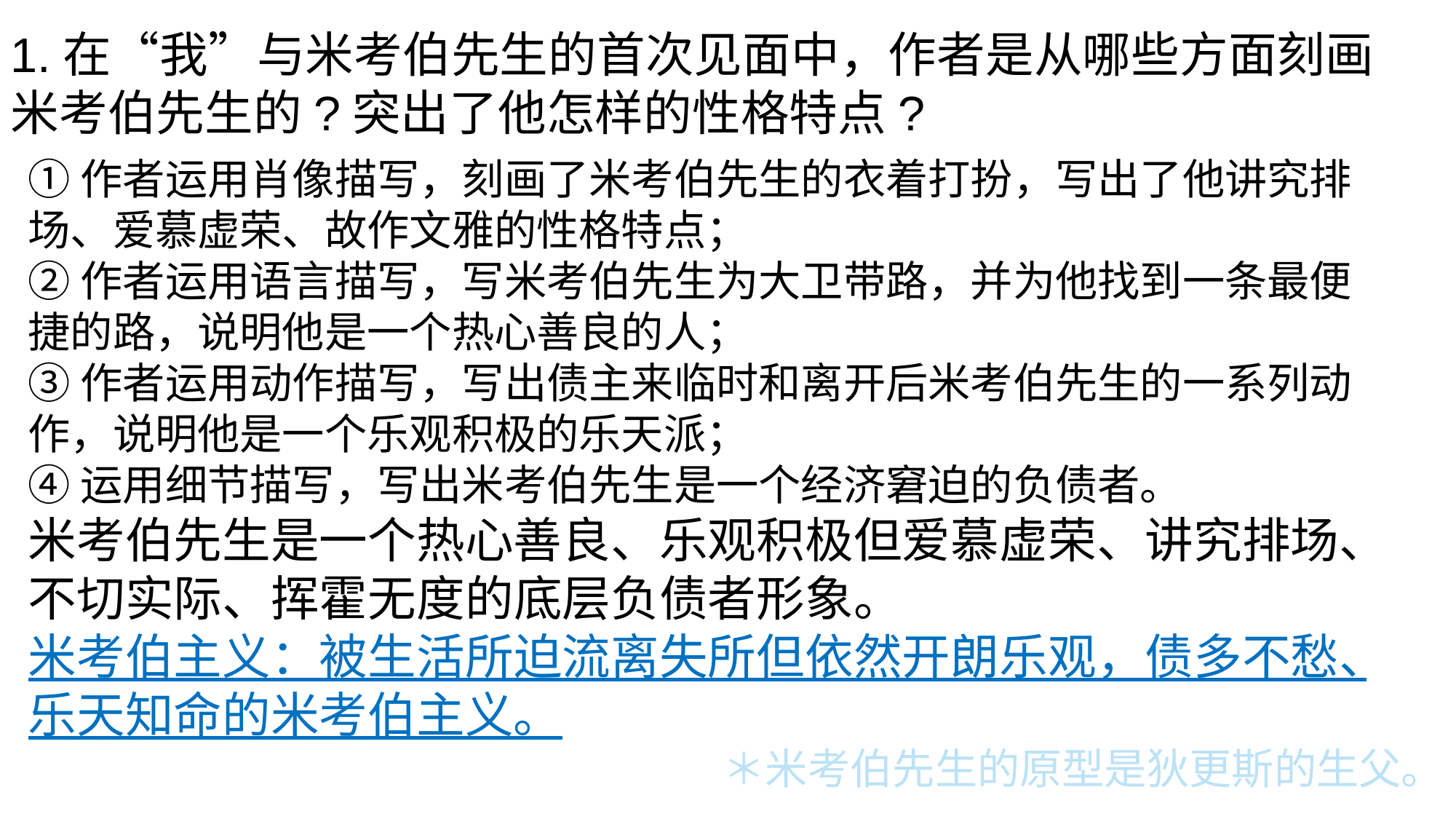

1.在“我”与米考伯先生的首次见面中，作者是从哪些方面刻画米考伯先生的?突出了他怎样的性格特点?
①作者运用肖像描写，刻画了米考伯先生的衣着打扮，写出了他讲究排场、爱慕虚荣、故作文雅的性格特点；
②作者运用语言描写，写米考伯先生为大卫带路，并为他找到一条最便捷的路，说明他是一个热心善良的人；
③作者运用动作描写，写出债主来临时和离开后米考伯先生的一系列动作，说明他是一个乐观积极的乐天派；
④运用细节描写，写出米考伯先生是一个经济窘迫的负债者。
米考伯先生是一个热心善良、乐观积极但爱慕虚荣、讲究排场、不切实际、挥霍无度的底层负债者形象。
米考伯主义：被生活所迫流离失所但依然开朗乐观，债多不愁、乐天知命的米考伯主义。
＊米考伯先生的原型是狄更斯的生父。